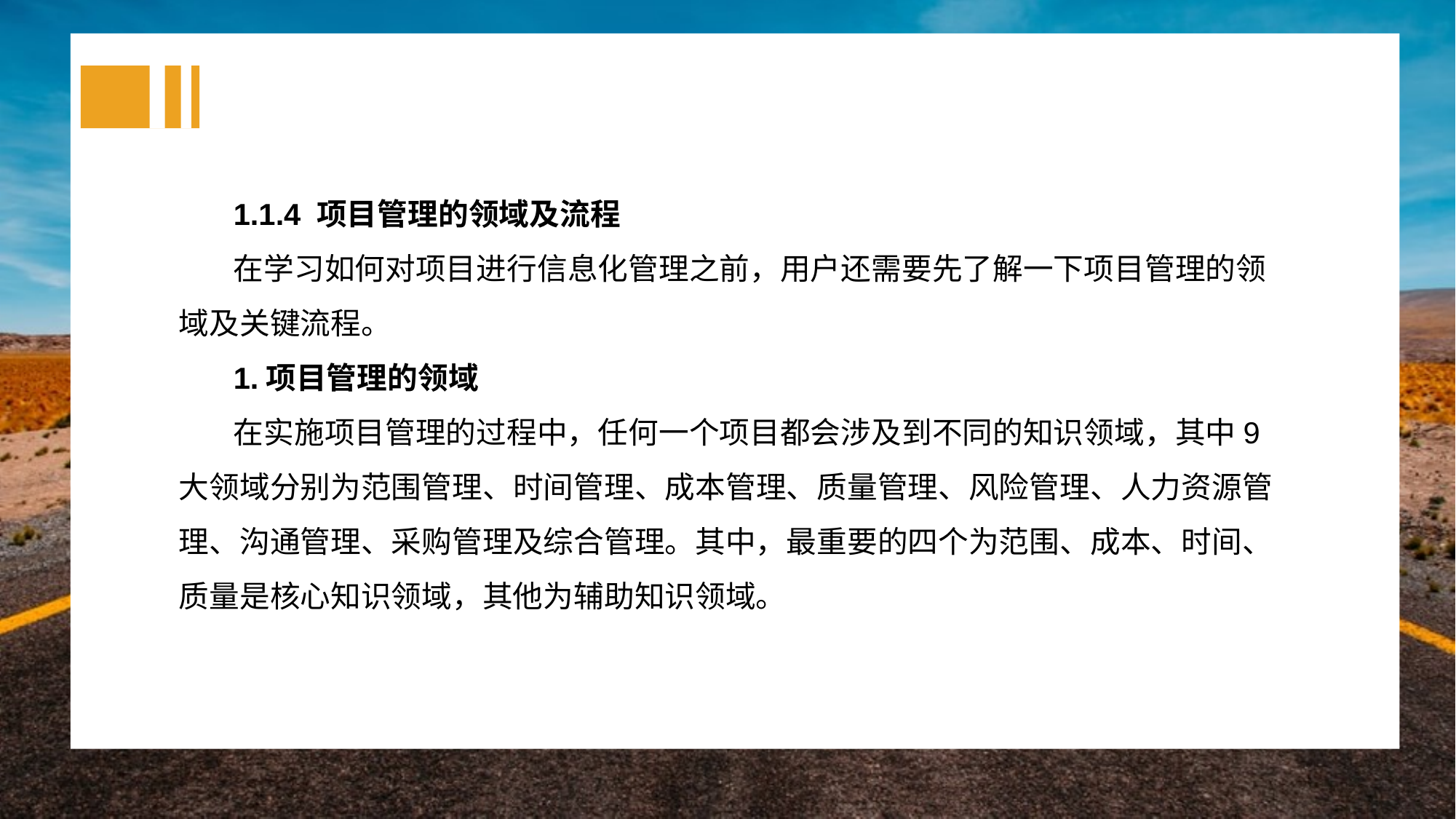

1.1.4 项目管理的领域及流程
在学习如何对项目进行信息化管理之前，用户还需要先了解一下项目管理的领域及关键流程。
1.项目管理的领域
在实施项目管理的过程中，任何一个项目都会涉及到不同的知识领域，其中9大领域分别为范围管理、时间管理、成本管理、质量管理、风险管理、人力资源管理、沟通管理、采购管理及综合管理。其中，最重要的四个为范围、成本、时间、质量是核心知识领域，其他为辅助知识领域。